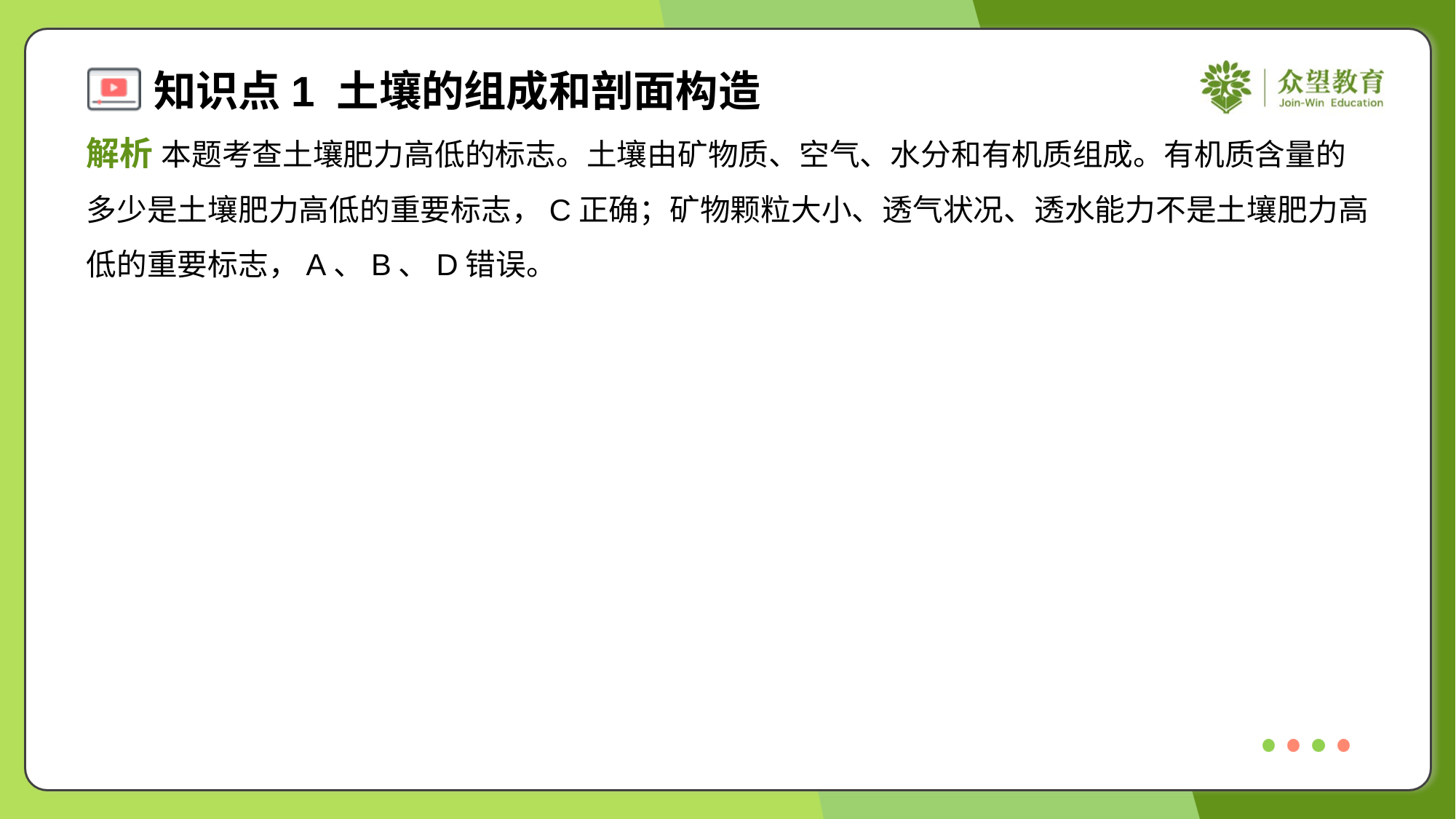

解析 本题考查土壤肥力高低的标志。土壤由矿物质、空气、水分和有机质组成。有机质含量的
多少是土壤肥力高低的重要标志，C正确；矿物颗粒大小、透气状况、透水能力不是土壤肥力高
低的重要标志，A、B、D错误。